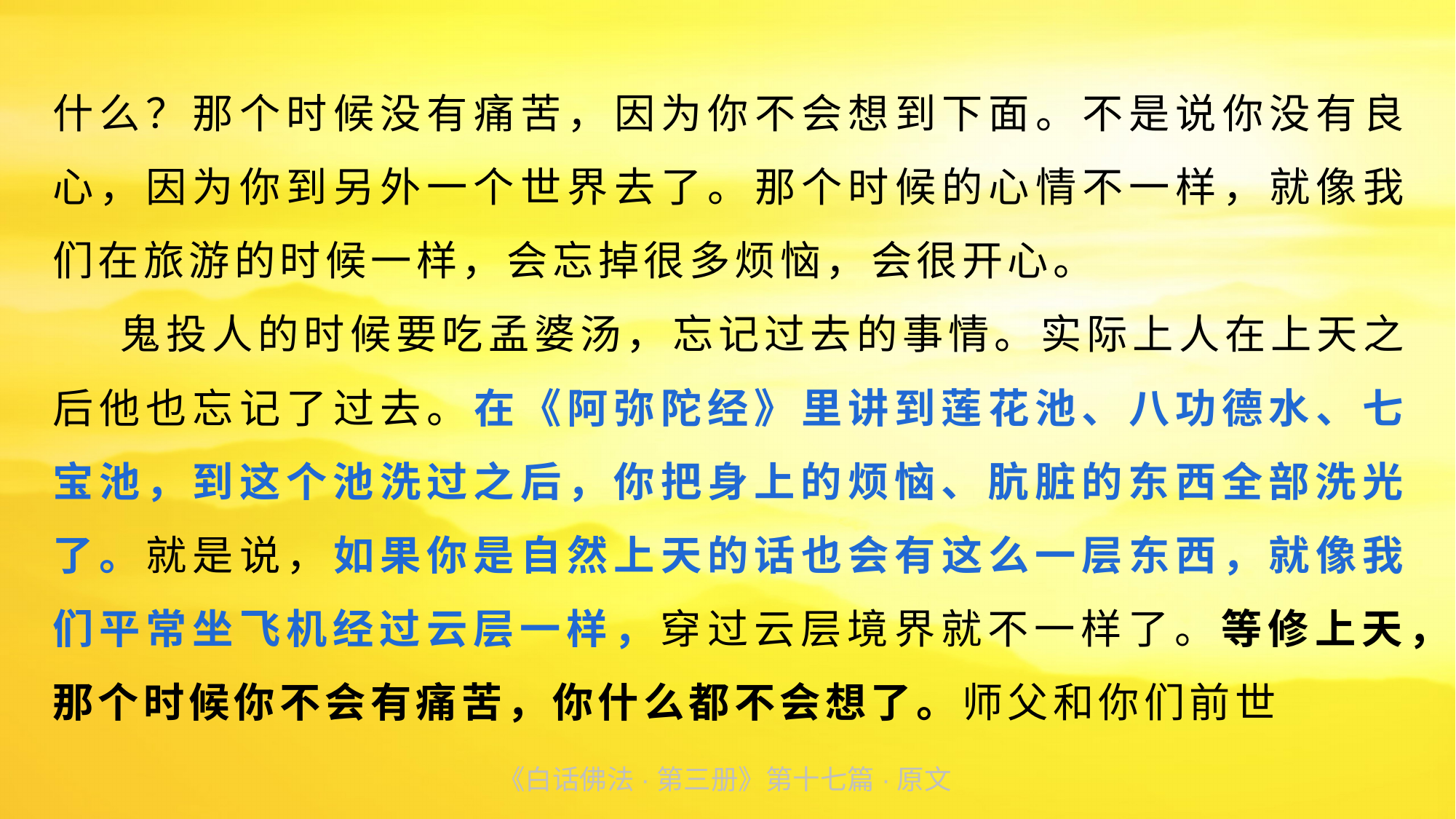

什么？那个时候没有痛苦，因为你不会想到下面。不是说你没有良心，因为你到另外一个世界去了。那个时候的心情不一样，就像我们在旅游的时候一样，会忘掉很多烦恼，会很开心。
    鬼投人的时候要吃孟婆汤，忘记过去的事情。实际上人在上天之后他也忘记了过去。在《阿弥陀经》里讲到莲花池、八功德水、七宝池，到这个池洗过之后，你把身上的烦恼、肮脏的东西全部洗光了。就是说，如果你是自然上天的话也会有这么一层东西，就像我们平常坐飞机经过云层一样，穿过云层境界就不一样了。等修上天，那个时候你不会有痛苦，你什么都不会想了。师父和你们前世
《白话佛法·第三册》第十七篇·原文